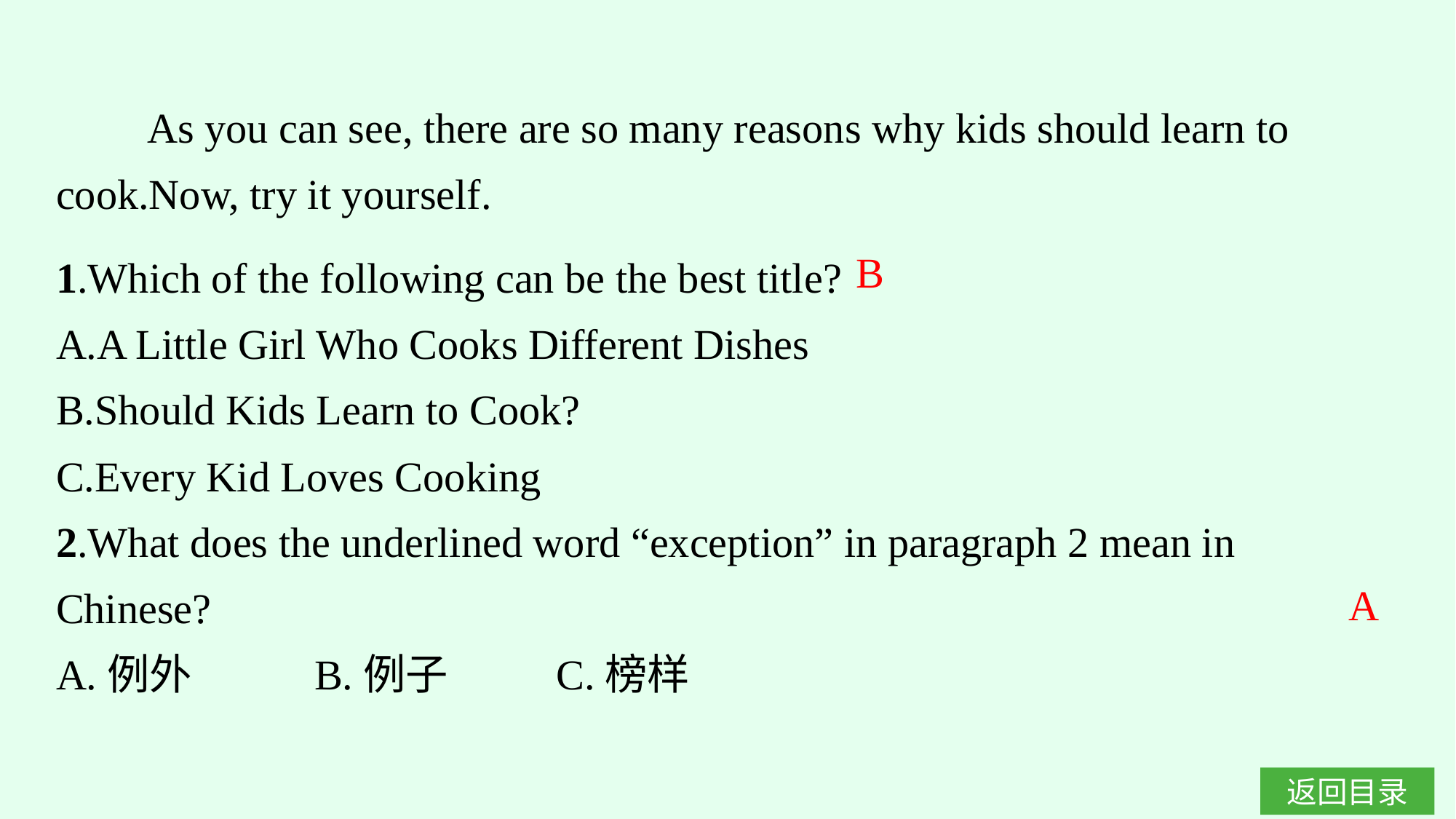

As you can see, there are so many reasons why kids should learn to cook.Now, try it yourself.
1.Which of the following can be the best title?
A.A Little Girl Who Cooks Different Dishes
B.Should Kids Learn to Cook?
C.Every Kid Loves Cooking
2.What does the underlined word “exception” in paragraph 2 mean in Chinese?
A.例外		B.例子	C.榜样
B
A